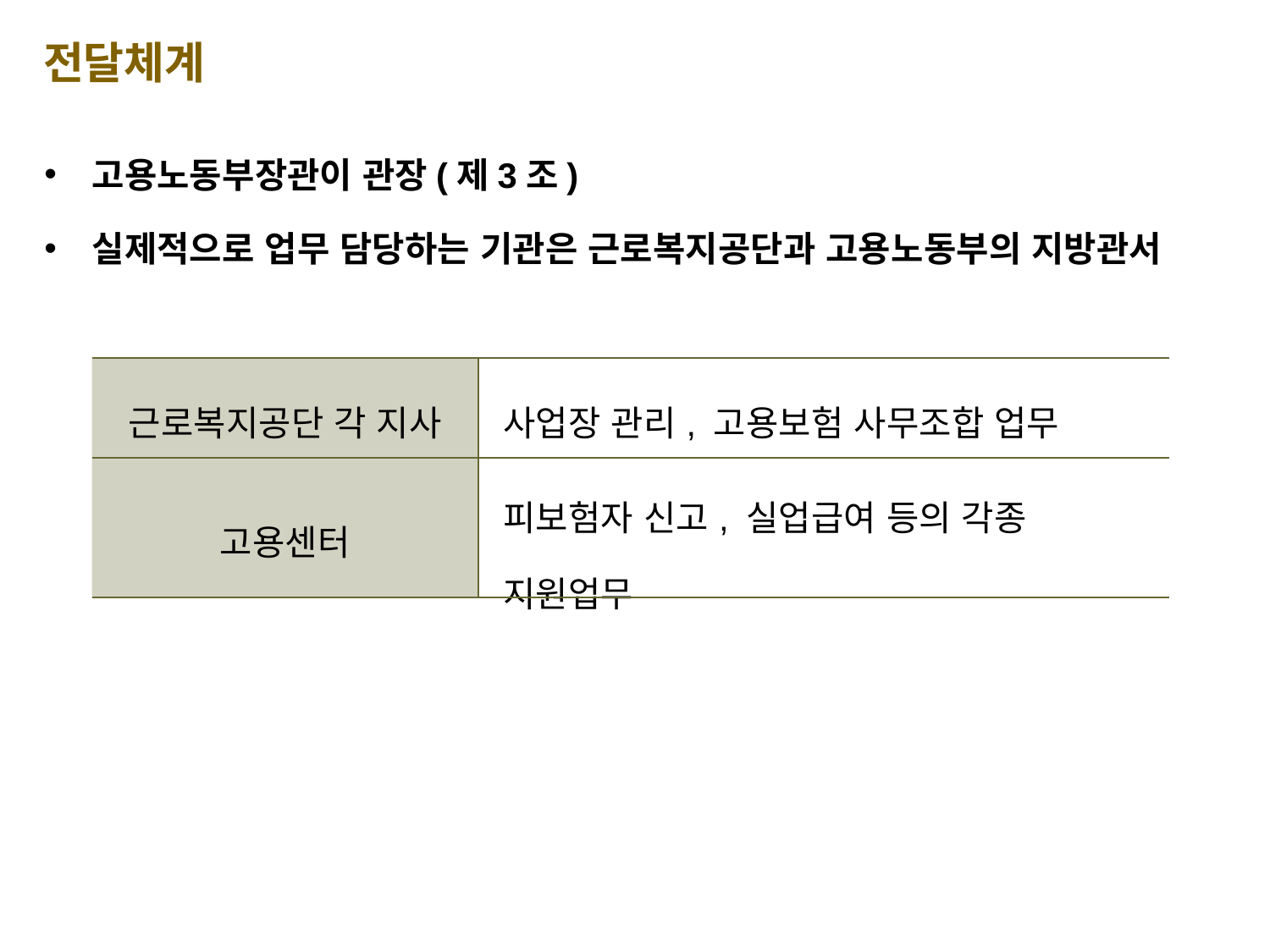

전달체계
고용노동부장관이 관장(제3조)
실제적으로 업무 담당하는 기관은 근로복지공단과 고용노동부의 지방관서
| 근로복지공단 각 지사 | 사업장 관리, 고용보험 사무조합 업무 |
| --- | --- |
| 고용센터 | 피보험자 신고, 실업급여 등의 각종 지원업무 |